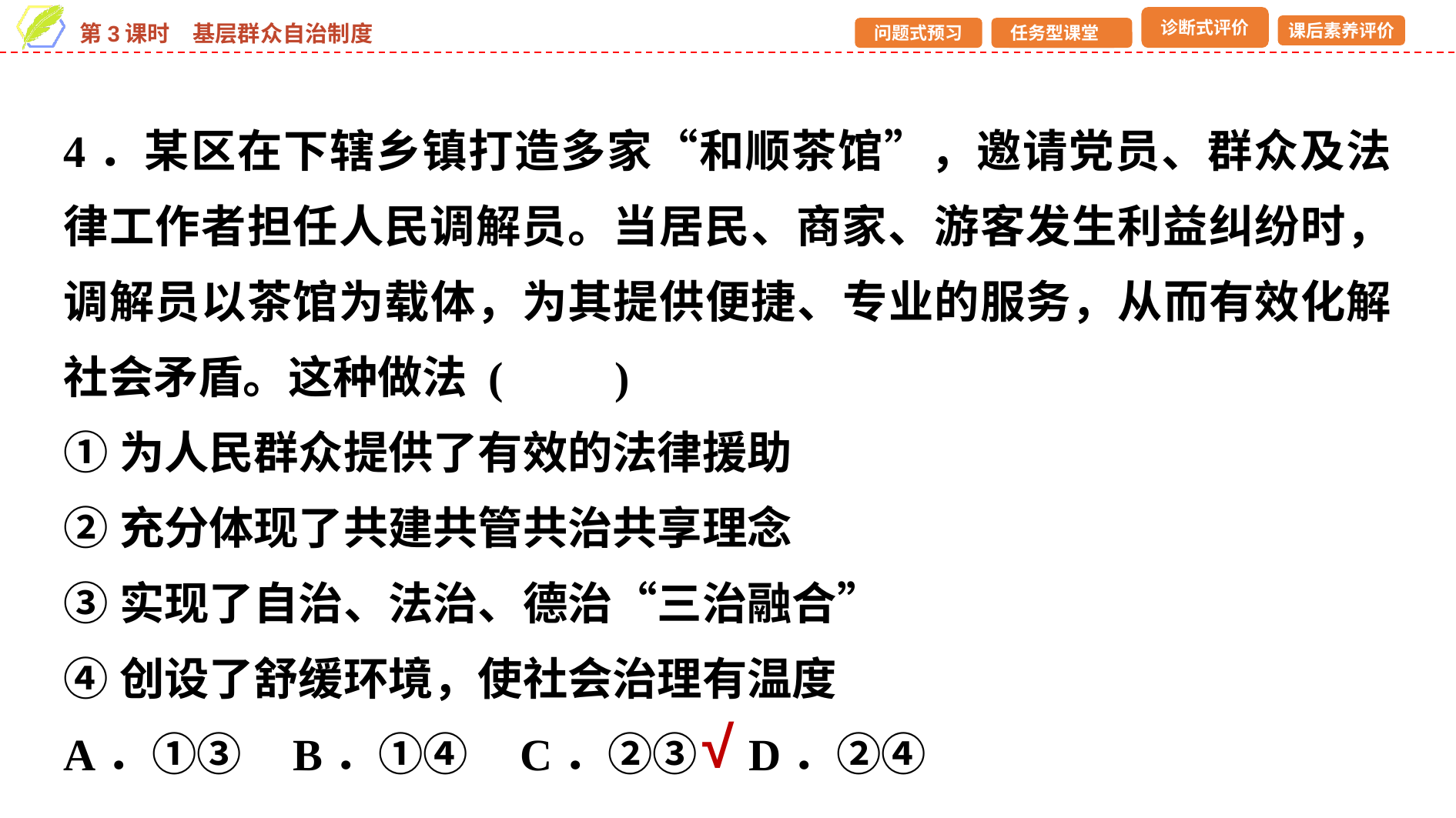

4．某区在下辖乡镇打造多家“和顺茶馆”，邀请党员、群众及法律工作者担任人民调解员。当居民、商家、游客发生利益纠纷时，调解员以茶馆为载体，为其提供便捷、专业的服务，从而有效化解社会矛盾。这种做法 (　　)
①为人民群众提供了有效的法律援助
②充分体现了共建共管共治共享理念
③实现了自治、法治、德治“三治融合”
④创设了舒缓环境，使社会治理有温度
A．①③    B．①④    C．②③    D．②④
√